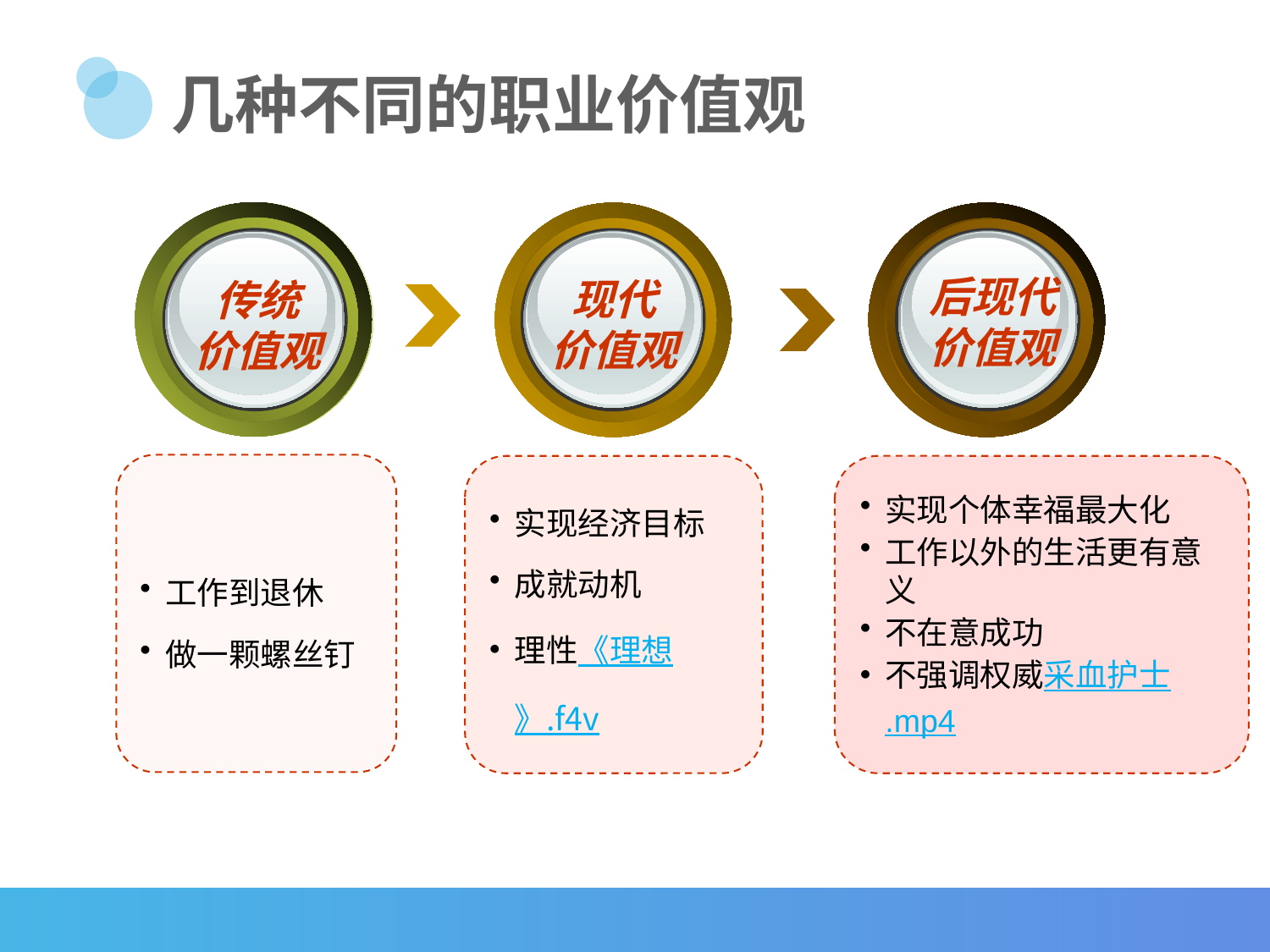

几种不同的职业价值观

传统
价值观

现代
价值观

后现代
价值观

工作到退休
做一颗螺丝钉
实现经济目标
成就动机
理性《理想》.f4v
实现个体幸福最大化
工作以外的生活更有意义
不在意成功
不强调权威采血护士.mp4